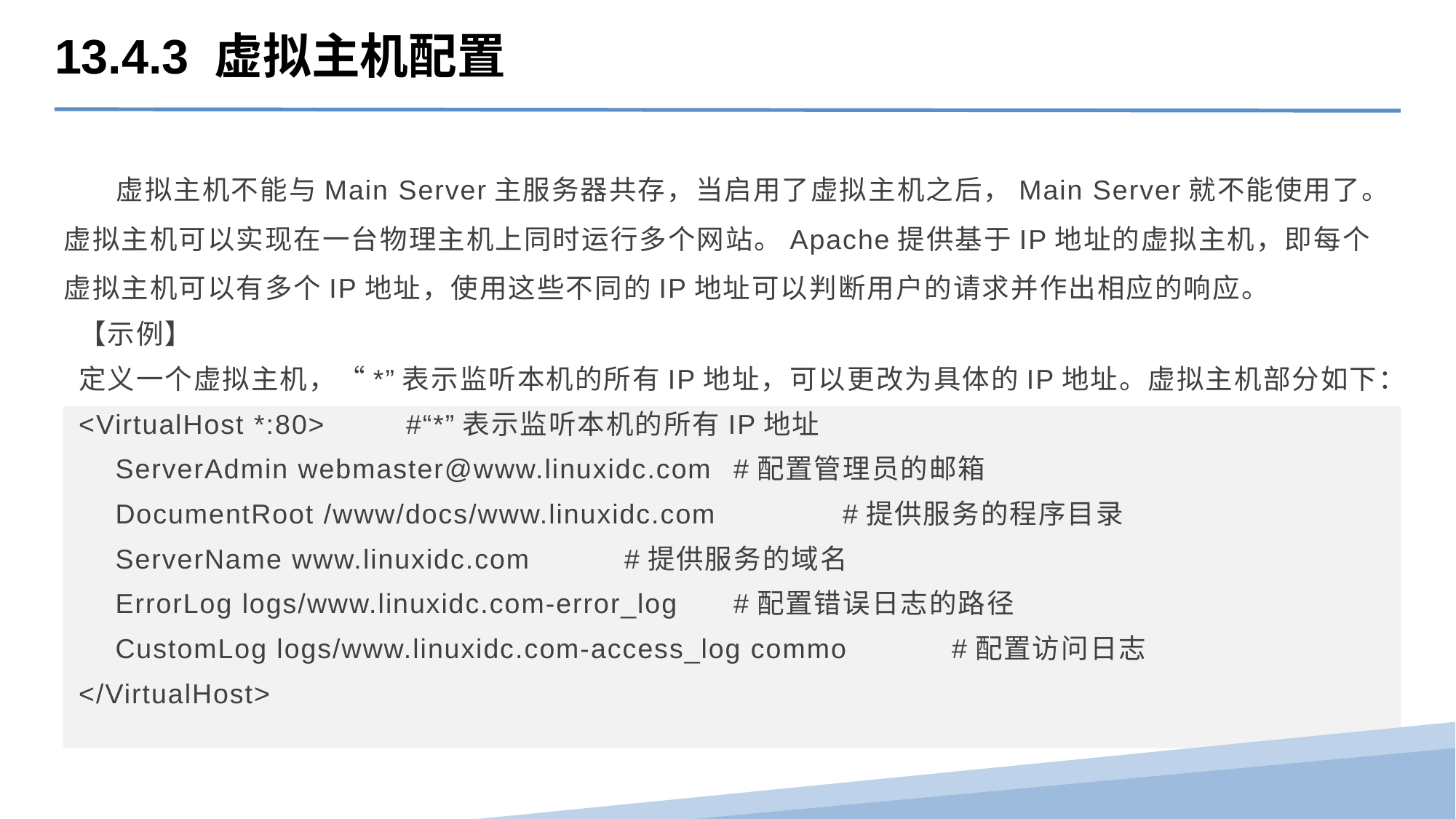

13.4.3 虚拟主机配置
      虚拟主机不能与Main Server主服务器共存，当启用了虚拟主机之后，Main Server就不能使用了。虚拟主机可以实现在一台物理主机上同时运行多个网站。Apache提供基于IP地址的虚拟主机，即每个虚拟主机可以有多个IP地址，使用这些不同的IP地址可以判断用户的请求并作出相应的响应。

【示例】
定义一个虚拟主机，“*”表示监听本机的所有IP地址，可以更改为具体的IP地址。虚拟主机部分如下：
<VirtualHost *:80>      	#“*”表示监听本机的所有IP地址
    ServerAdmin webmaster@www.linuxidc.com 	#配置管理员的邮箱
    DocumentRoot /www/docs/www.linuxidc.com  	#提供服务的程序目录
    ServerName www.linuxidc.com  	#提供服务的域名
    ErrorLog logs/www.linuxidc.com-error_log 	#配置错误日志的路径
    CustomLog logs/www.linuxidc.com-access_log commo 	#配置访问日志
</VirtualHost>